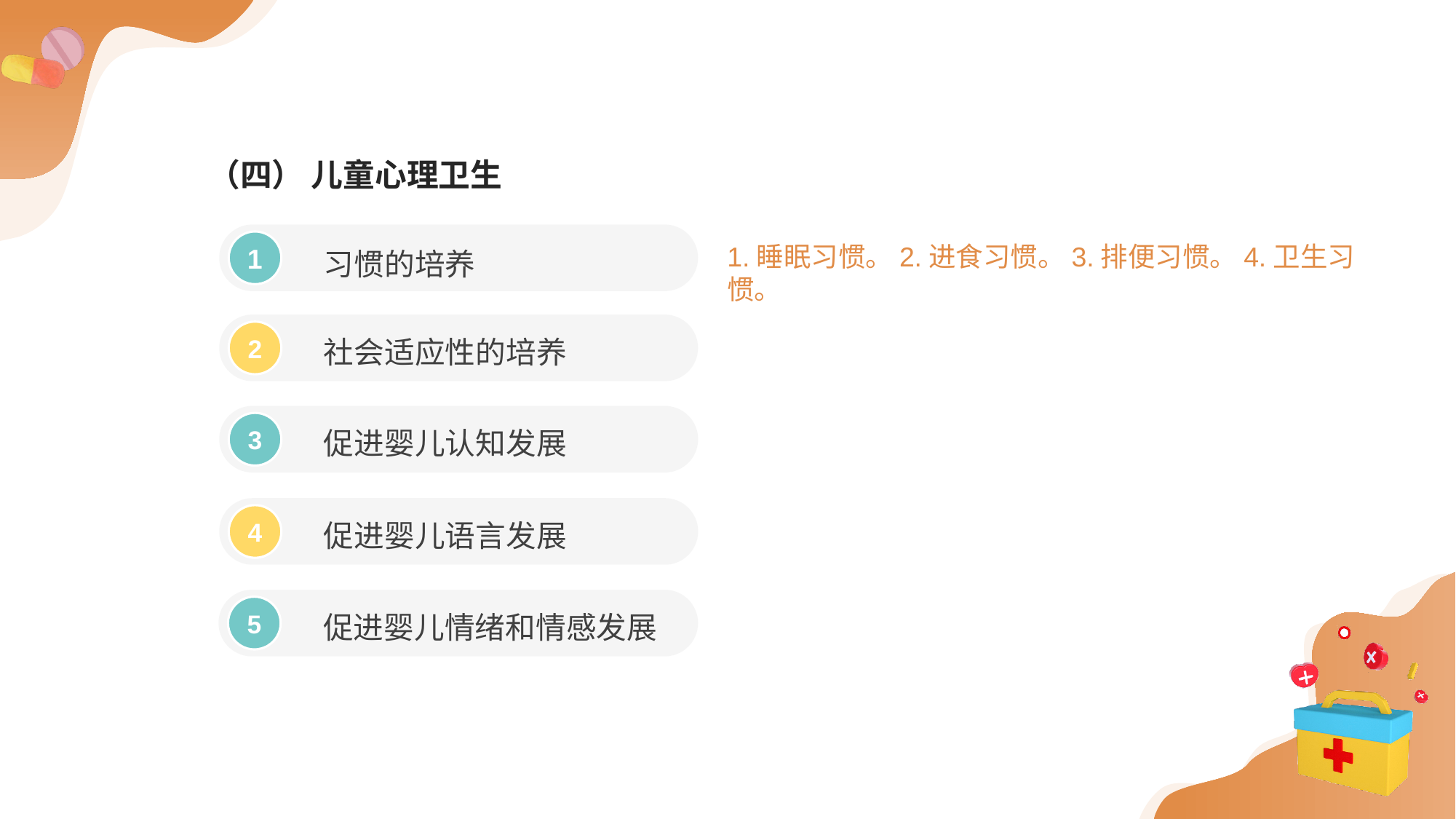

（四） 儿童心理卫生
习惯的培养

1
1.睡眠习惯。2.进食习惯。3.排便习惯。4.卫生习惯。
社会适应性的培养

2
促进婴儿认知发展

3
促进婴儿语言发展

4
促进婴儿情绪和情感发展

5